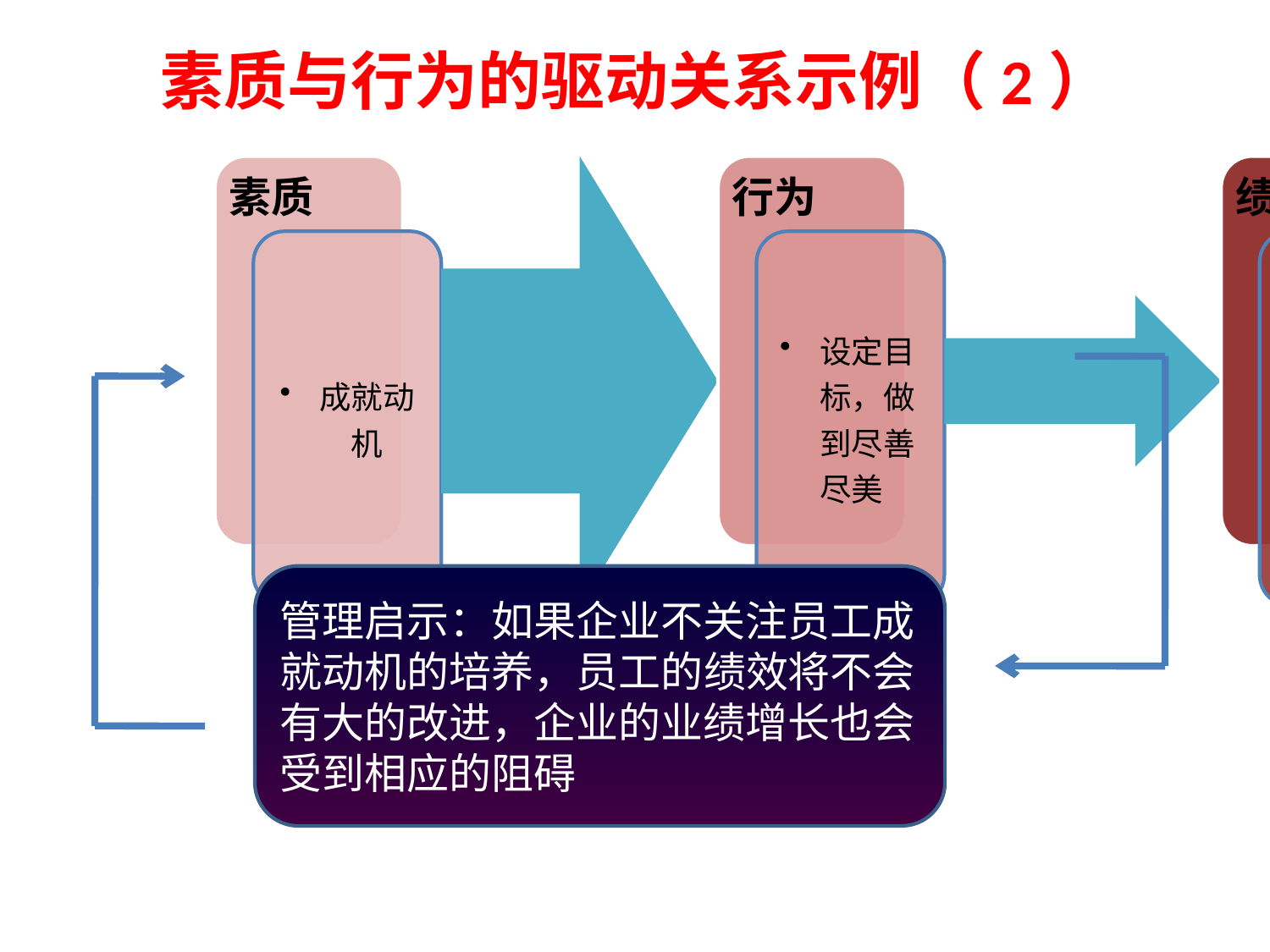

# 素质与行为的驱动关系示例（2）
素质
成就动机
行为
设定目标，做到尽善尽美
绩效
管理启示：如果企业不关注员工成就动机的培养，员工的绩效将不会有大的改进，企业的业绩增长也会受到相应的阻碍